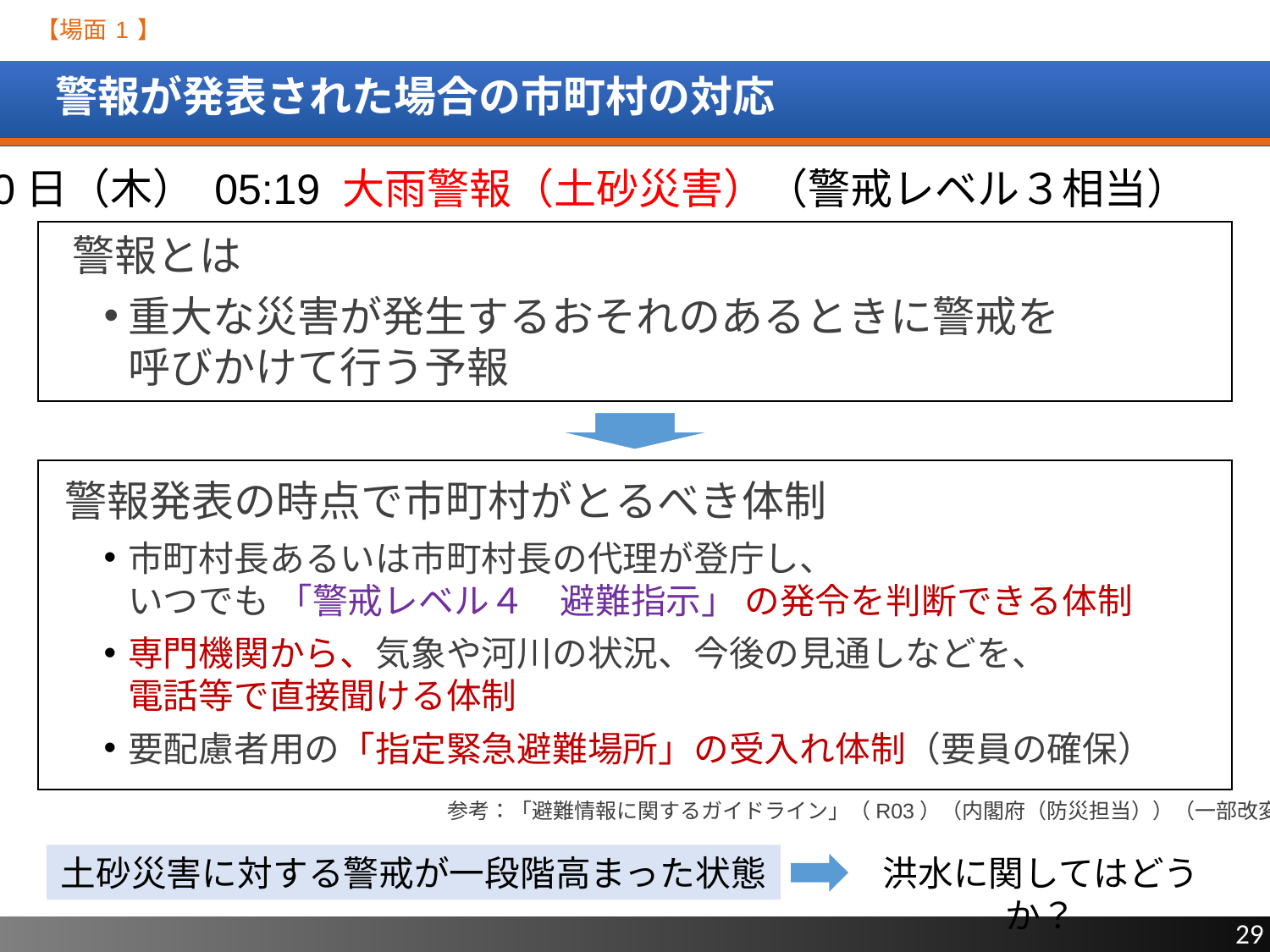

【場面 1 】
# 警報が発表された場合の市町村の対応
30日（木） 05:19 大雨警報（土砂災害）（警戒レベル３相当）

警報とは
重大な災害が発生するおそれのあるときに警戒を
呼びかけて行う予報

警報発表の時点で市町村がとるべき体制
市町村長あるいは市町村長の代理が登庁し、
いつでも 「警戒レベル４　避難指示」 の発令を判断できる体制
専門機関から、気象や河川の状況、今後の見通しなどを、
電話等で直接聞ける体制
要配慮者用の「指定緊急避難場所」の受入れ体制（要員の確保）
参考：「避難情報に関するガイドライン」（R03）（内閣府（防災担当））（一部改変）
土砂災害に対する警戒が一段階高まった状態
洪水に関してはどうか？

29